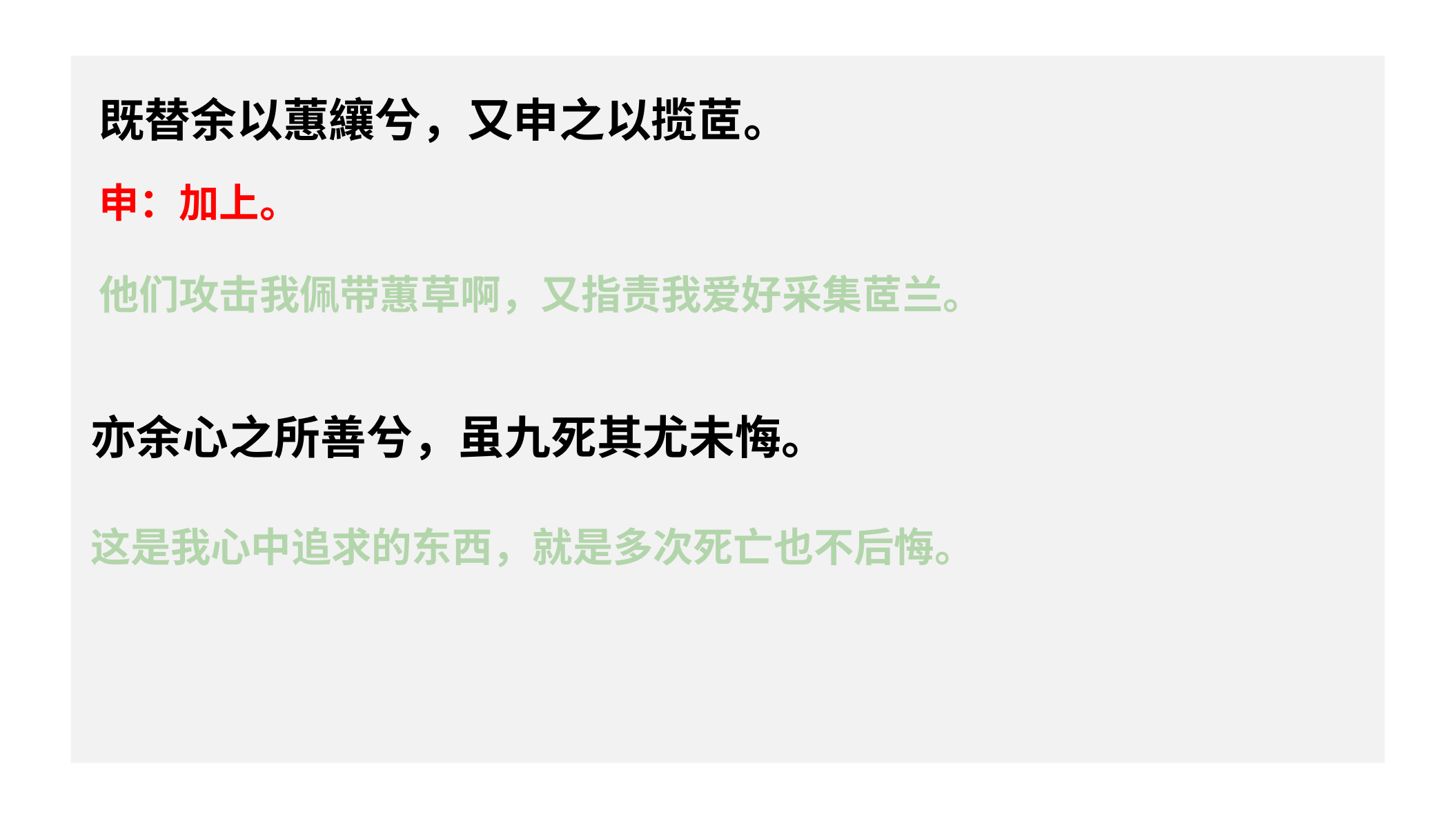

既替余以蕙纕兮，又申之以揽茝。
申：加上。
他们攻击我佩带蕙草啊，又指责我爱好采集茝兰。
亦余心之所善兮，虽九死其尤未悔。
这是我心中追求的东西，就是多次死亡也不后悔。